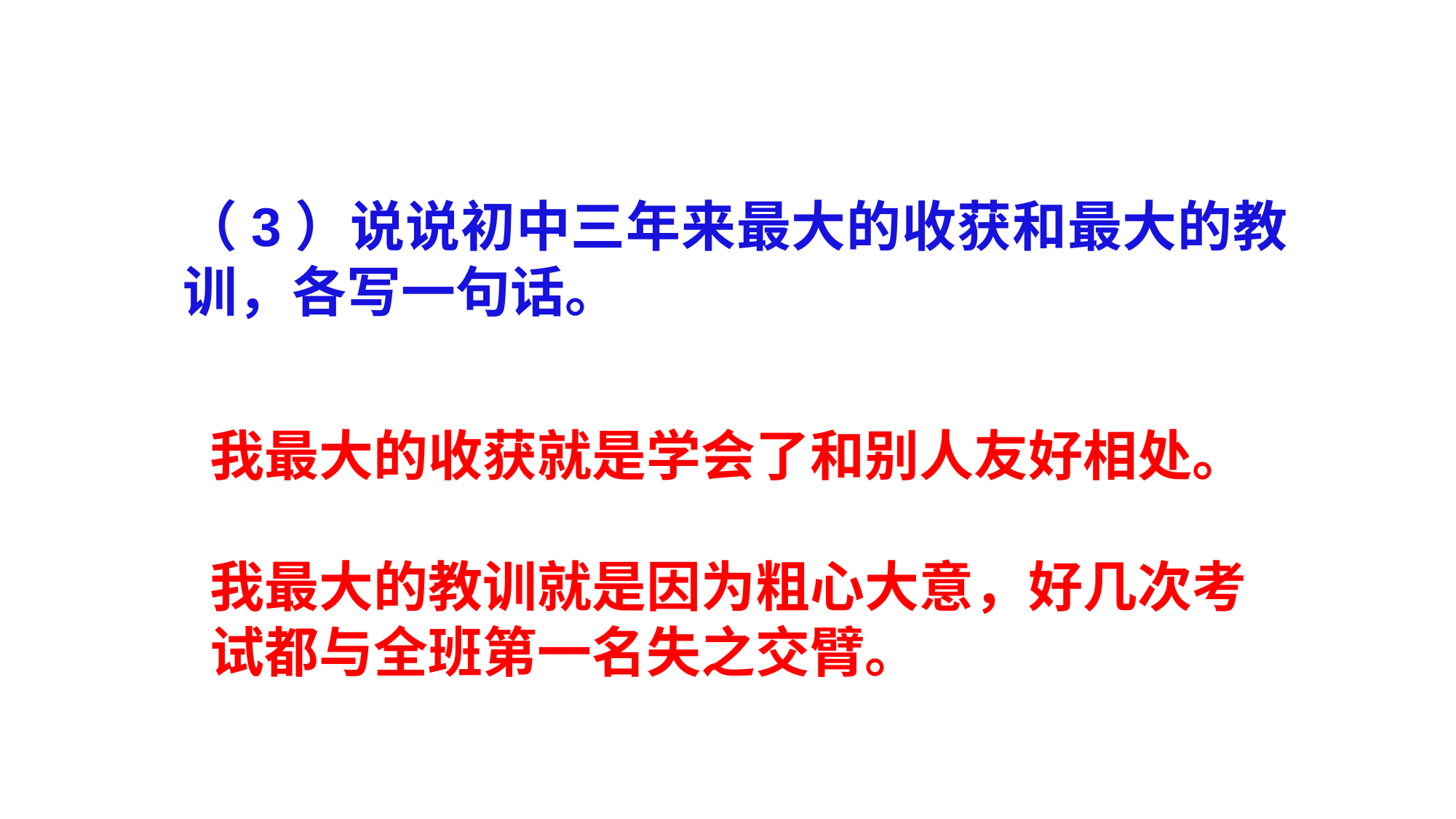

（3）说说初中三年来最大的收获和最大的教训，各写一句话。
我最大的收获就是学会了和别人友好相处。

我最大的教训就是因为粗心大意，好几次考试都与全班第一名失之交臂。